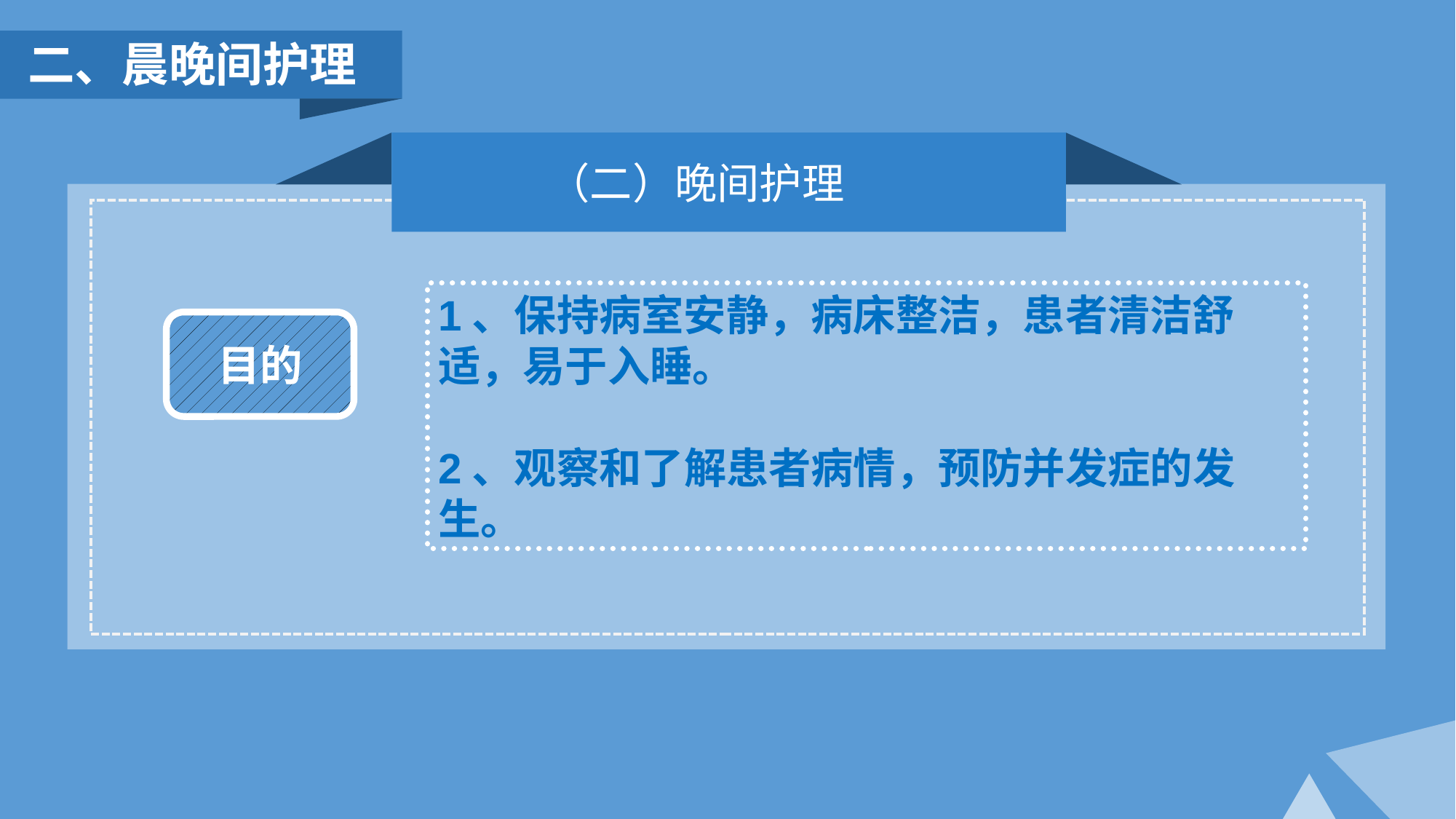

二、晨晚间护理

（二）晚间护理

1、保持病室安静，病床整洁，患者清洁舒适，易于入睡。

2、观察和了解患者病情，预防并发症的发生。
目的